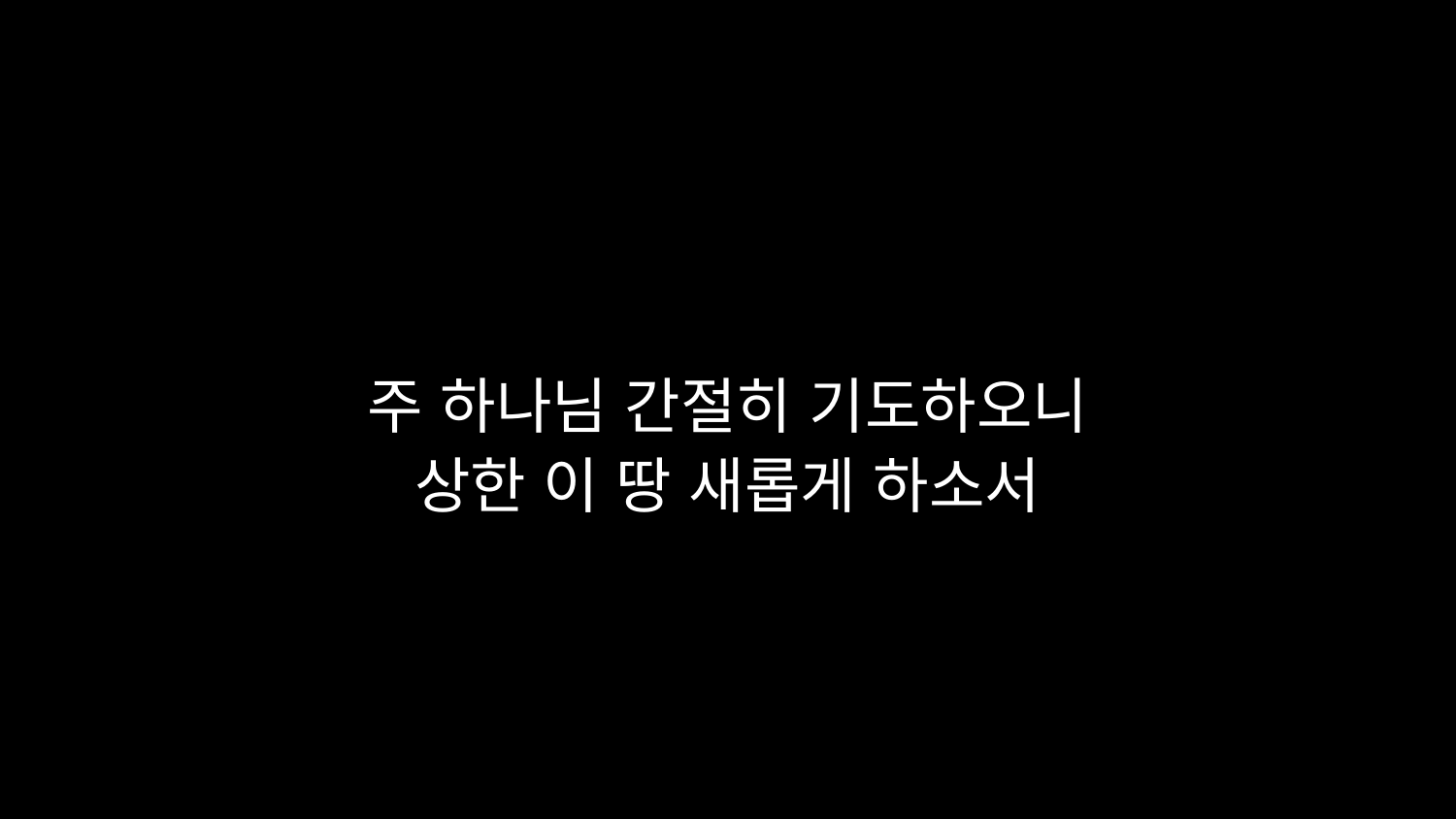

# 주 하나님 간절히 기도하오니 상한 이 땅 새롭게 하소서